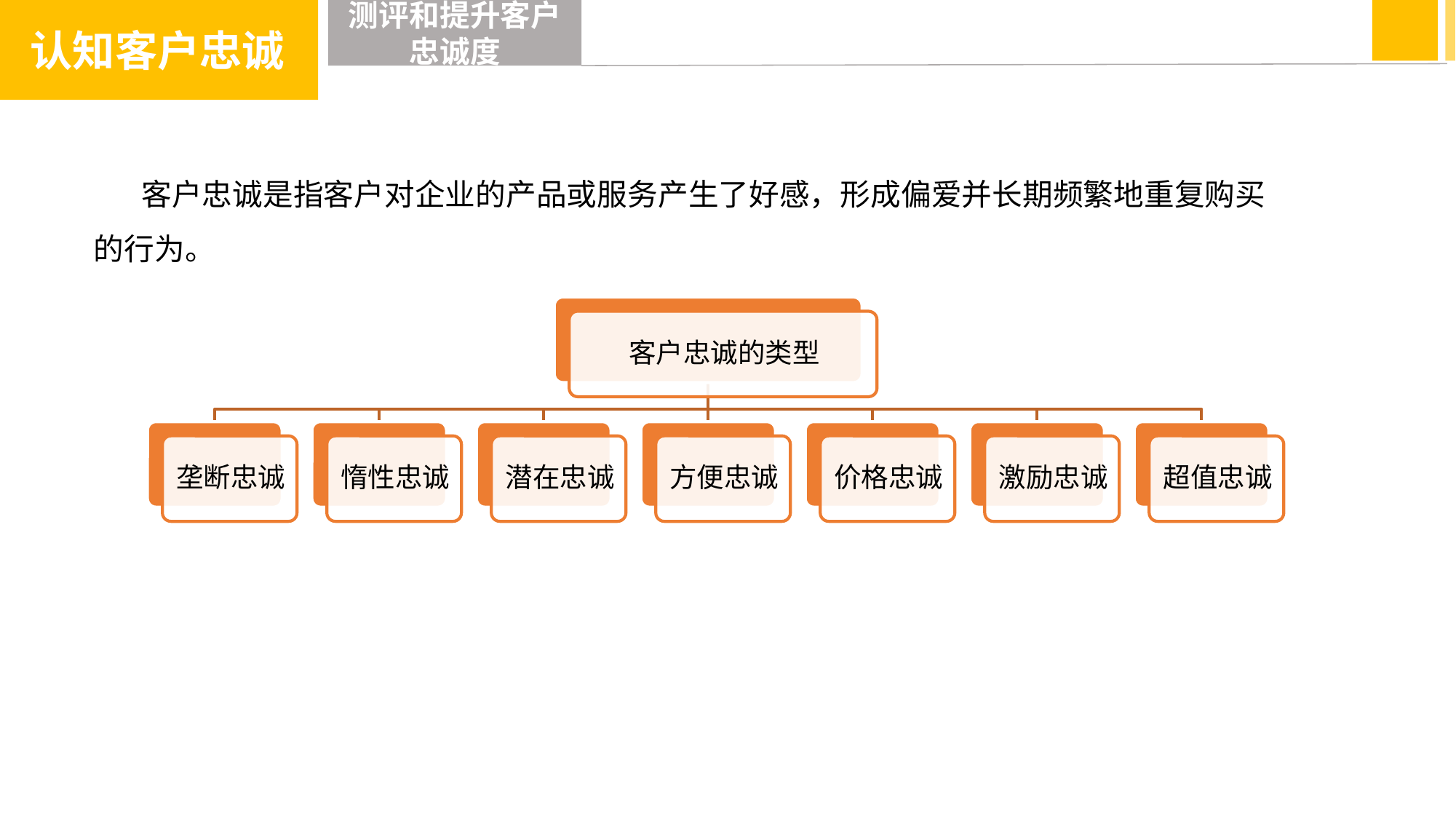

认知客户忠诚
测评和提升客户忠诚度

客户忠诚的类型
垄断忠诚
惰性忠诚
潜在忠诚
方便忠诚
价格忠诚
激励忠诚
超值忠诚
      客户忠诚是指客户对企业的产品或服务产生了好感，形成偏爱并长期频繁地重复购买的行为。
客户感知=预期
客户感知<预期